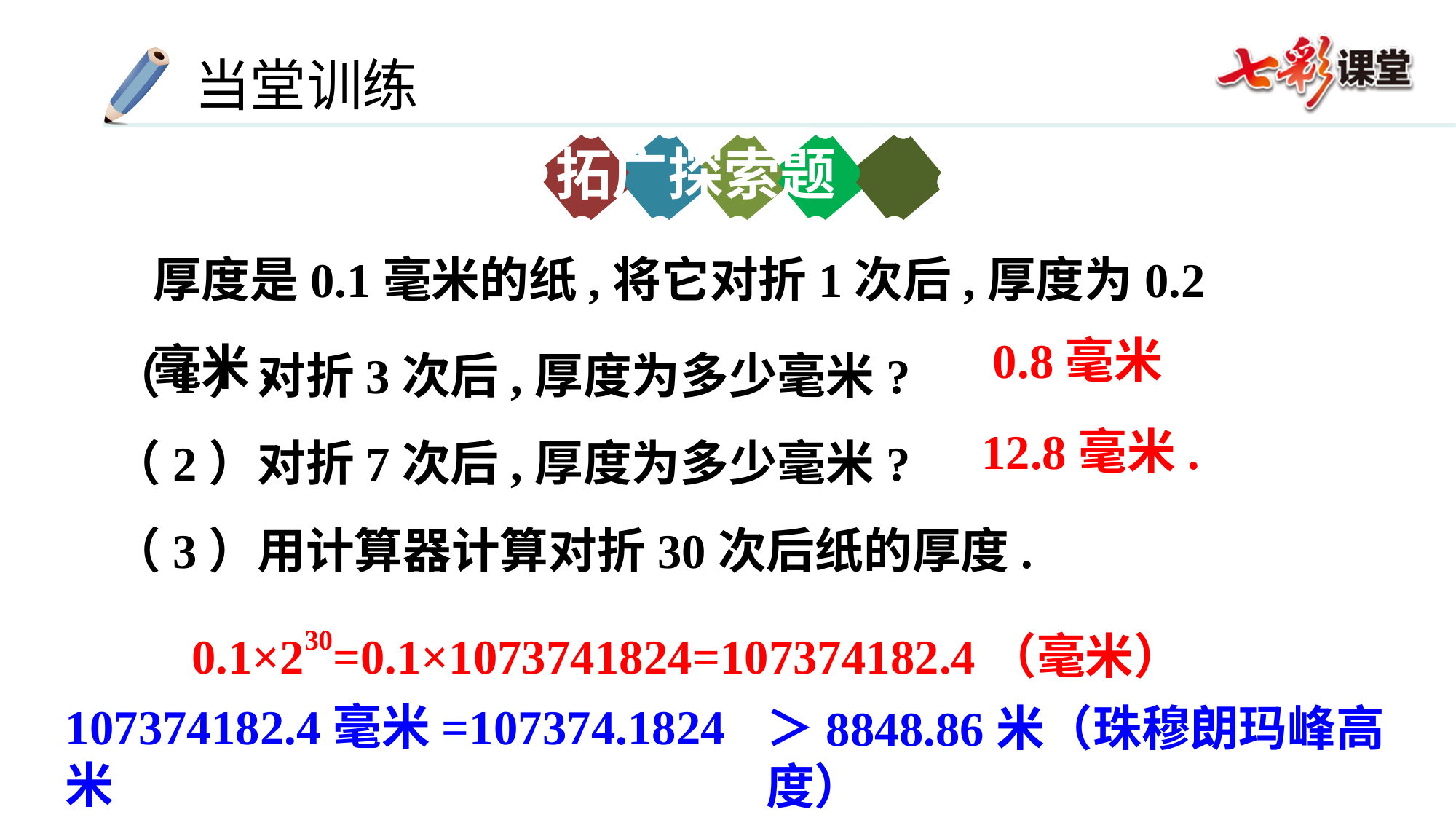

拓广探索题

厚度是0.1毫米的纸,将它对折1次后,厚度为0.2毫米.
（1）对折3次后,厚度为多少毫米?
（2）对折7次后,厚度为多少毫米?
（3）用计算器计算对折30次后纸的厚度.
0.8毫米
12.8毫米.
0.1×230=0.1×1073741824=107374182.4（毫米）
107374182.4毫米=107374.1824米
＞8848.86米（珠穆朗玛峰高度）